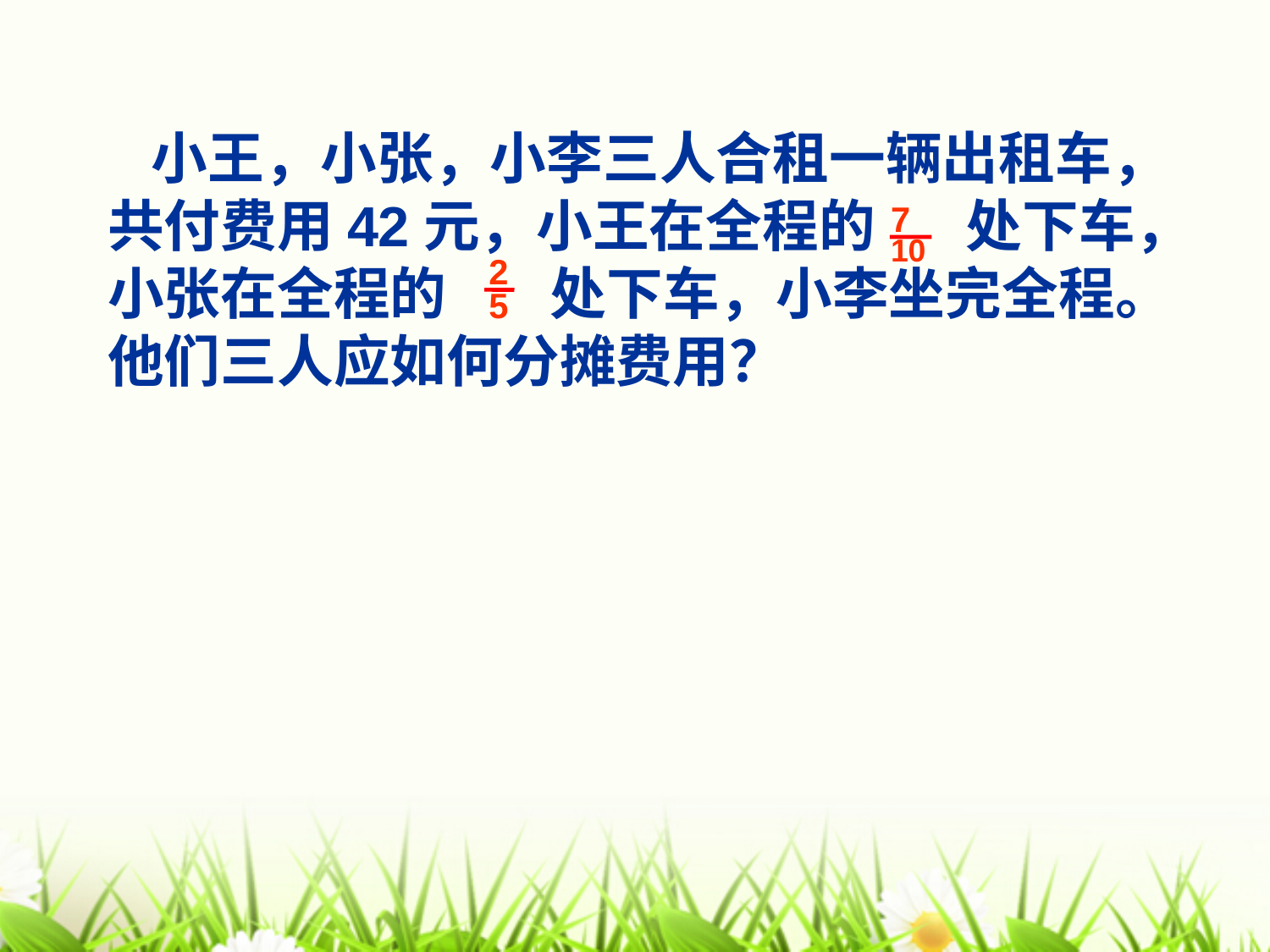

小王，小张，小李三人合租一辆出租车，共付费用42元，小王在全程的       处下车，小张在全程的        处下车，小李坐完全程。他们三人应如何分摊费用？
7
10

2
5